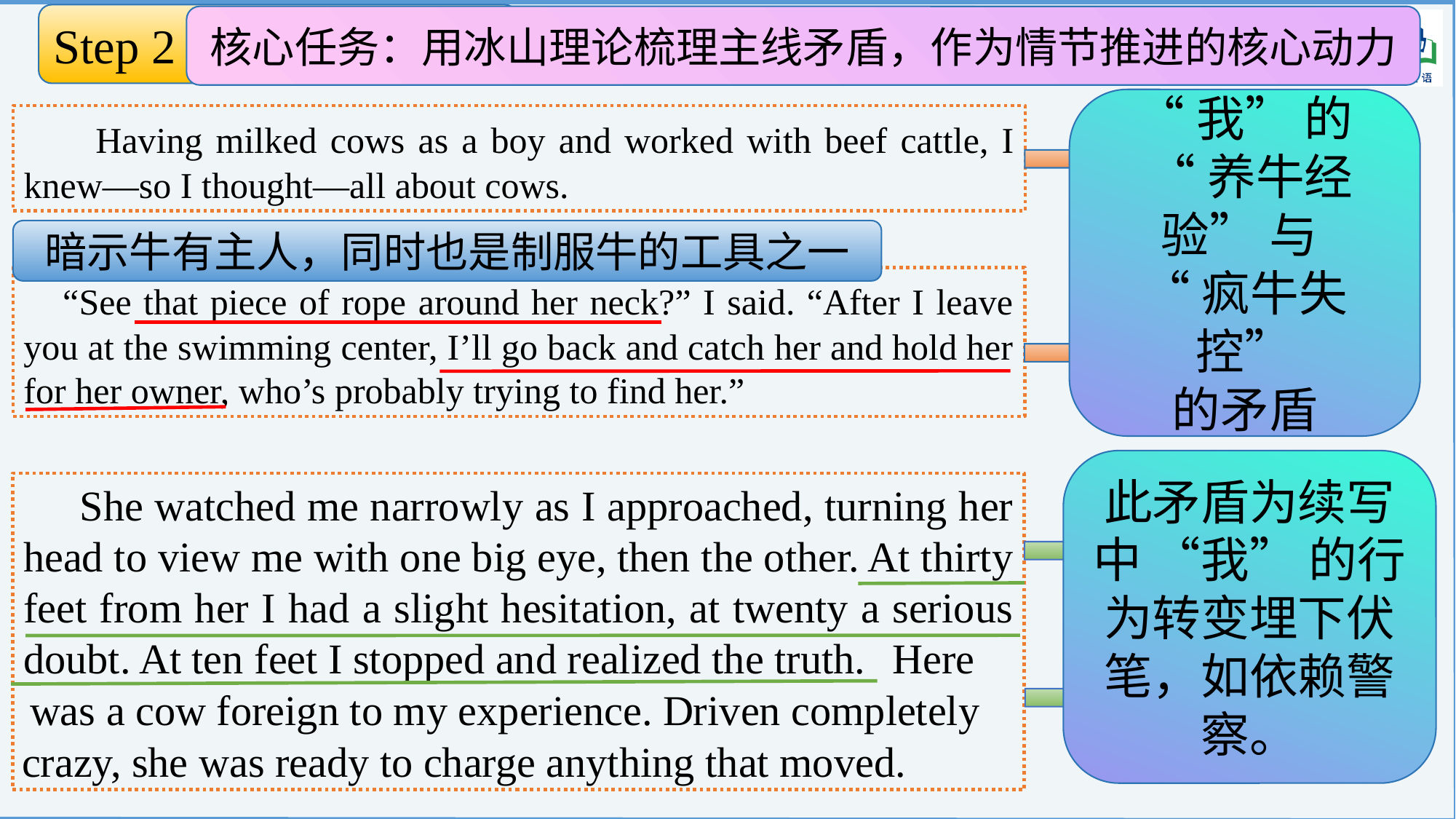

Step 2 推导隐性逻辑
核心任务：用冰山理论梳理主线矛盾，作为情节推进的核心动力
探寻水下冰山
“我” 的
 “养牛经验” 与
“疯牛失控”
的矛盾
自认为懂牛
     Having milked cows as a boy and worked with beef cattle, I knew—so I thought—all about cows.

暗示牛有主人，同时也是制服牛的工具之一
   “See that piece of rope around her neck?” I said. “After I leave you at the swimming center, I’ll go back and catch her and hold her for her owner, who’s probably trying to find her.”
自信满满

此矛盾为续写中 “我” 的行为转变埋下伏笔，如依赖警察。
     She watched me narrowly as I approached, turning her head to view me with one big eye, then the other. At thirty feet from her I had a slight hesitation, at twenty a serious doubt. At ten feet I stopped and realized the truth.

犹豫+怀疑

Here
超出
“我”的经验
 was a cow foreign to my experience. Driven completely

crazy, she was ready to charge anything that moved.